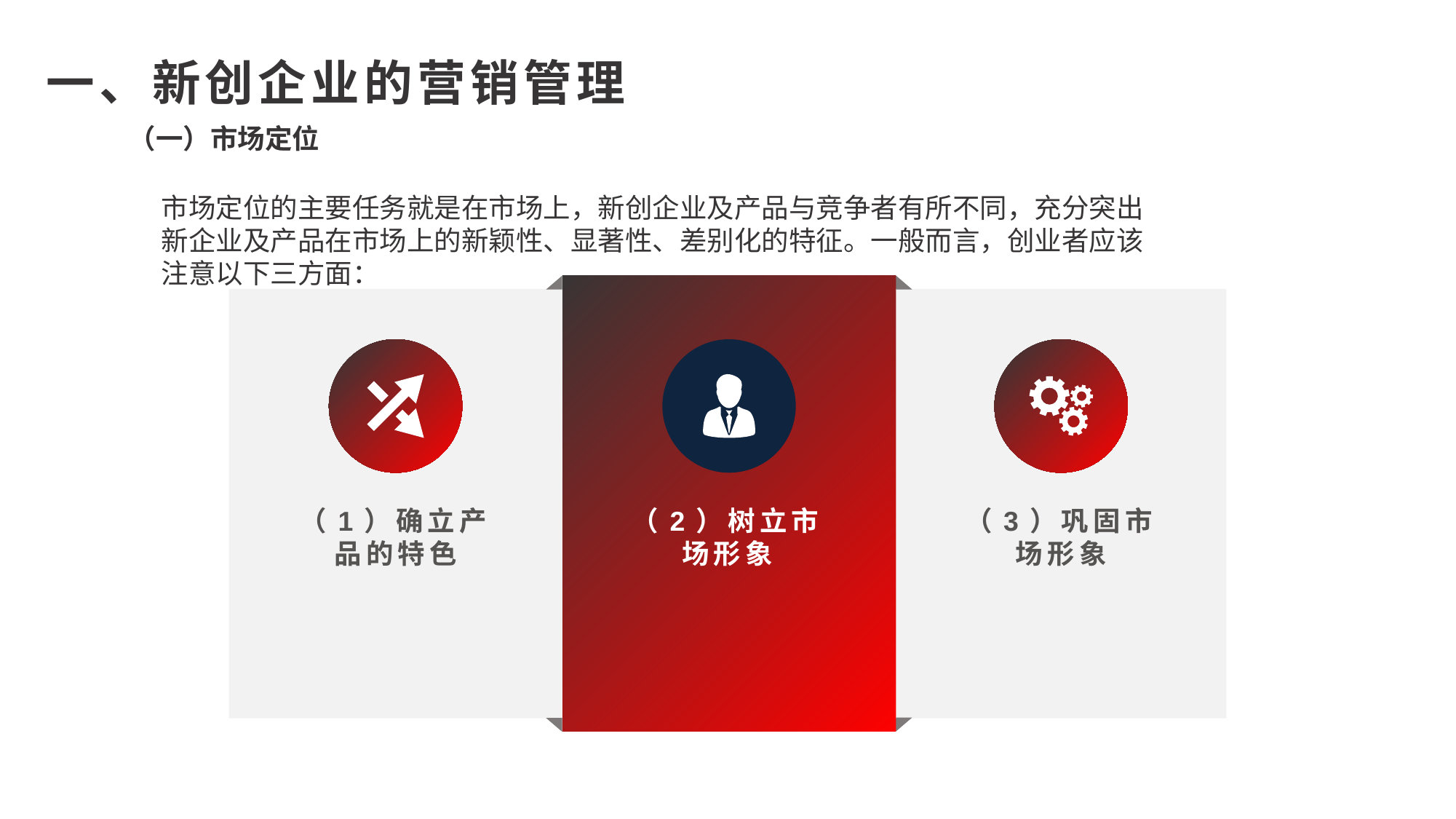

一、新创企业的营销管理
（一）市场定位
市场定位的主要任务就是在市场上，新创企业及产品与竞争者有所不同，充分突出新企业及产品在市场上的新颖性、显著性、差别化的特征。一般而言，创业者应该注意以下三方面：

（1）确立产品的特色
（2）树立市场形象
（3）巩固市场形象